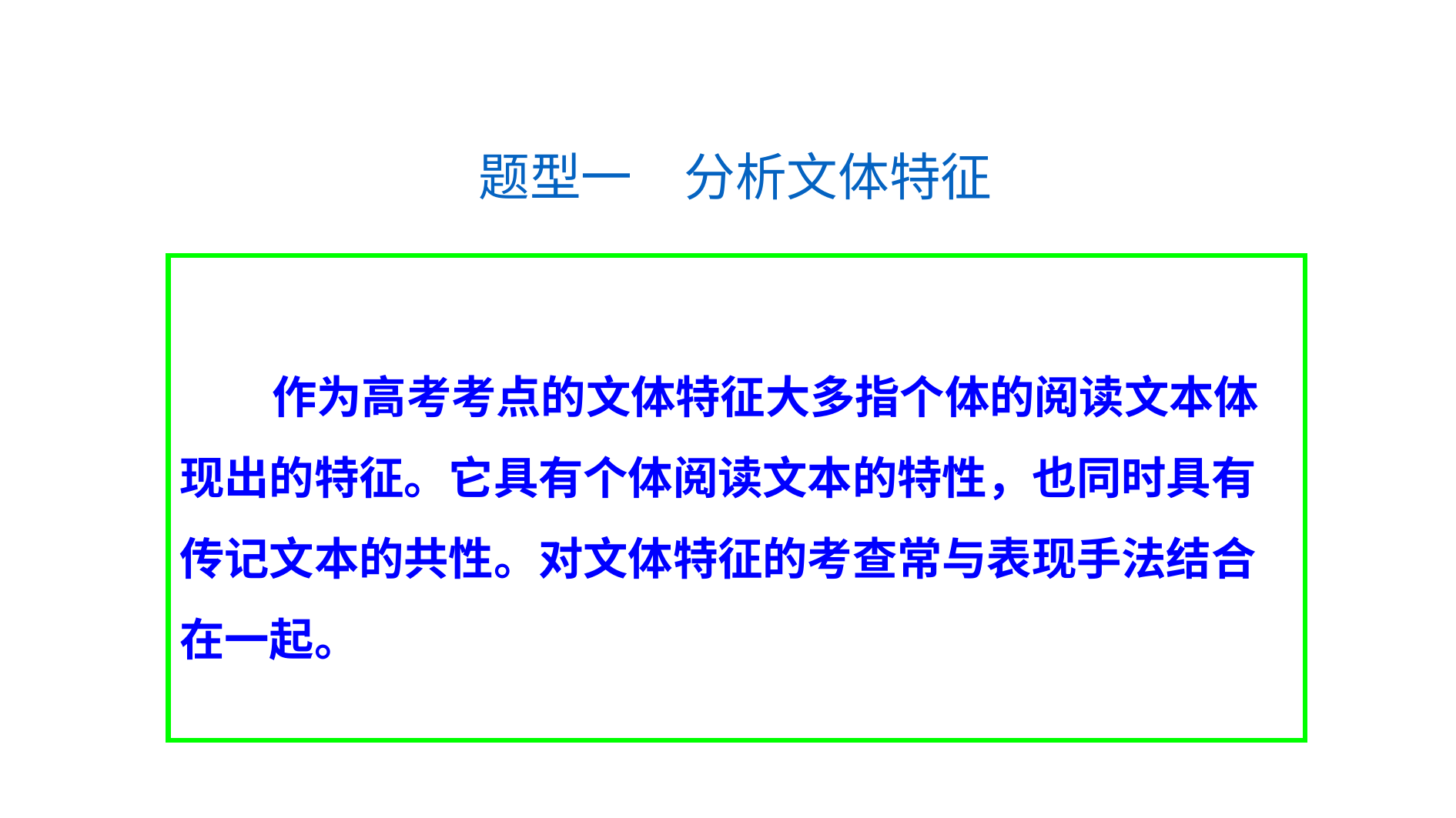

题型一　分析文体特征

        作为高考考点的文体特征大多指个体的阅读文本体现出的特征。它具有个体阅读文本的特性，也同时具有传记文本的共性。对文体特征的考查常与表现手法结合在一起。